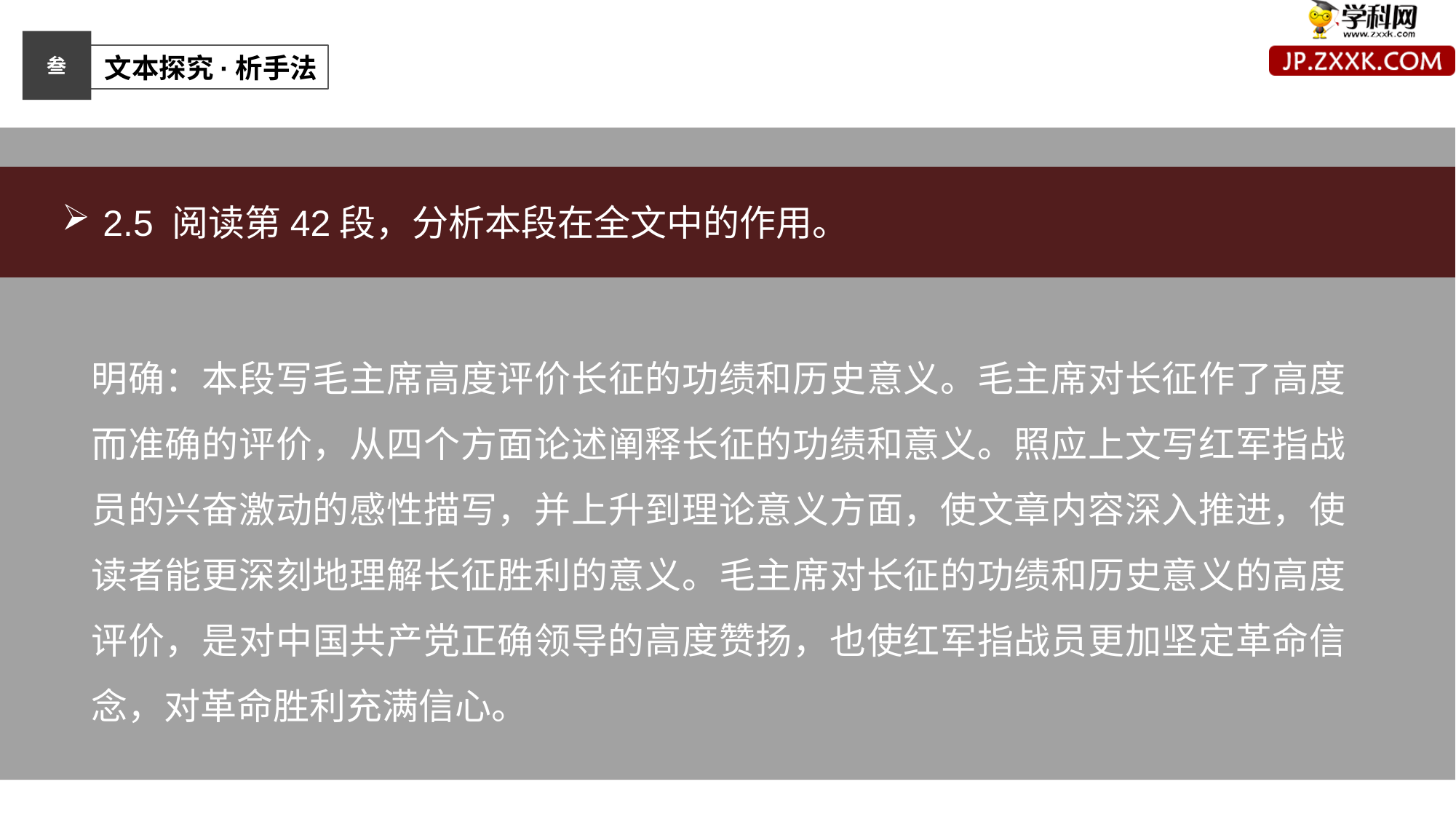

叁
  文本探究·析手法

2.5 阅读第42段，分析本段在全文中的作用。
明确：本段写毛主席高度评价长征的功绩和历史意义。毛主席对长征作了高度而准确的评价，从四个方面论述阐释长征的功绩和意义。照应上文写红军指战员的兴奋激动的感性描写，并上升到理论意义方面，使文章内容深入推进，使读者能更深刻地理解长征胜利的意义。毛主席对长征的功绩和历史意义的高度评价，是对中国共产党正确领导的高度赞扬，也使红军指战员更加坚定革命信念，对革命胜利充满信心。